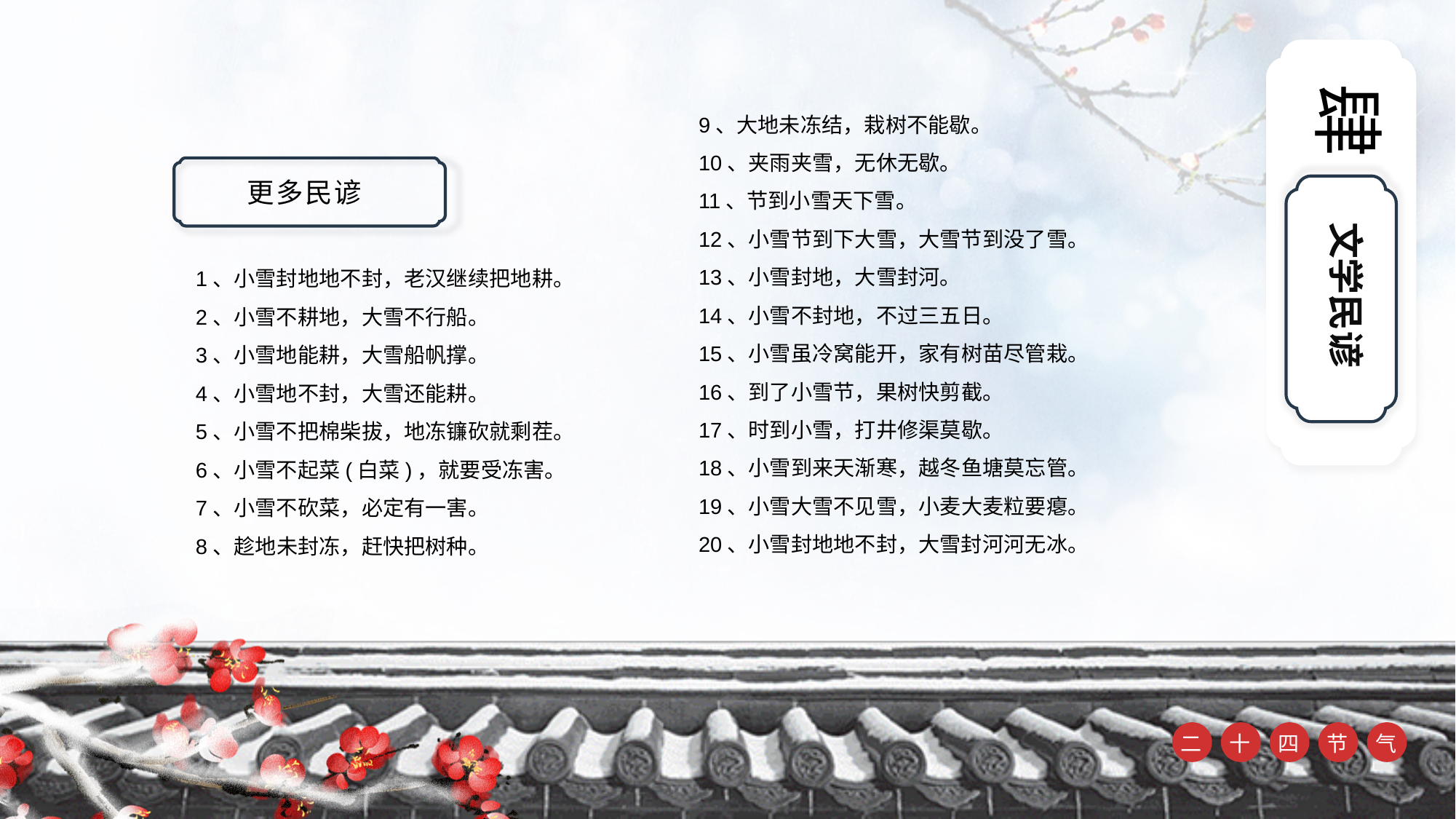

肆

文学民谚
9、大地未冻结，栽树不能歇。
10、夹雨夹雪，无休无歇。
11、节到小雪天下雪。
12、小雪节到下大雪，大雪节到没了雪。
13、小雪封地，大雪封河。
14、小雪不封地，不过三五日。
15、小雪虽冷窝能开，家有树苗尽管栽。
16、到了小雪节，果树快剪截。
17、时到小雪，打井修渠莫歇。
18、小雪到来天渐寒，越冬鱼塘莫忘管。
19、小雪大雪不见雪，小麦大麦粒要瘪。
20、小雪封地地不封，大雪封河河无冰。

更多民谚
1、小雪封地地不封，老汉继续把地耕。
2、小雪不耕地，大雪不行船。
3、小雪地能耕，大雪船帆撑。
4、小雪地不封，大雪还能耕。
5、小雪不把棉柴拔，地冻镰砍就剩茬。
6、小雪不起菜(白菜)，就要受冻害。
7、小雪不砍菜，必定有一害。
8、趁地未封冻，赶快把树种。